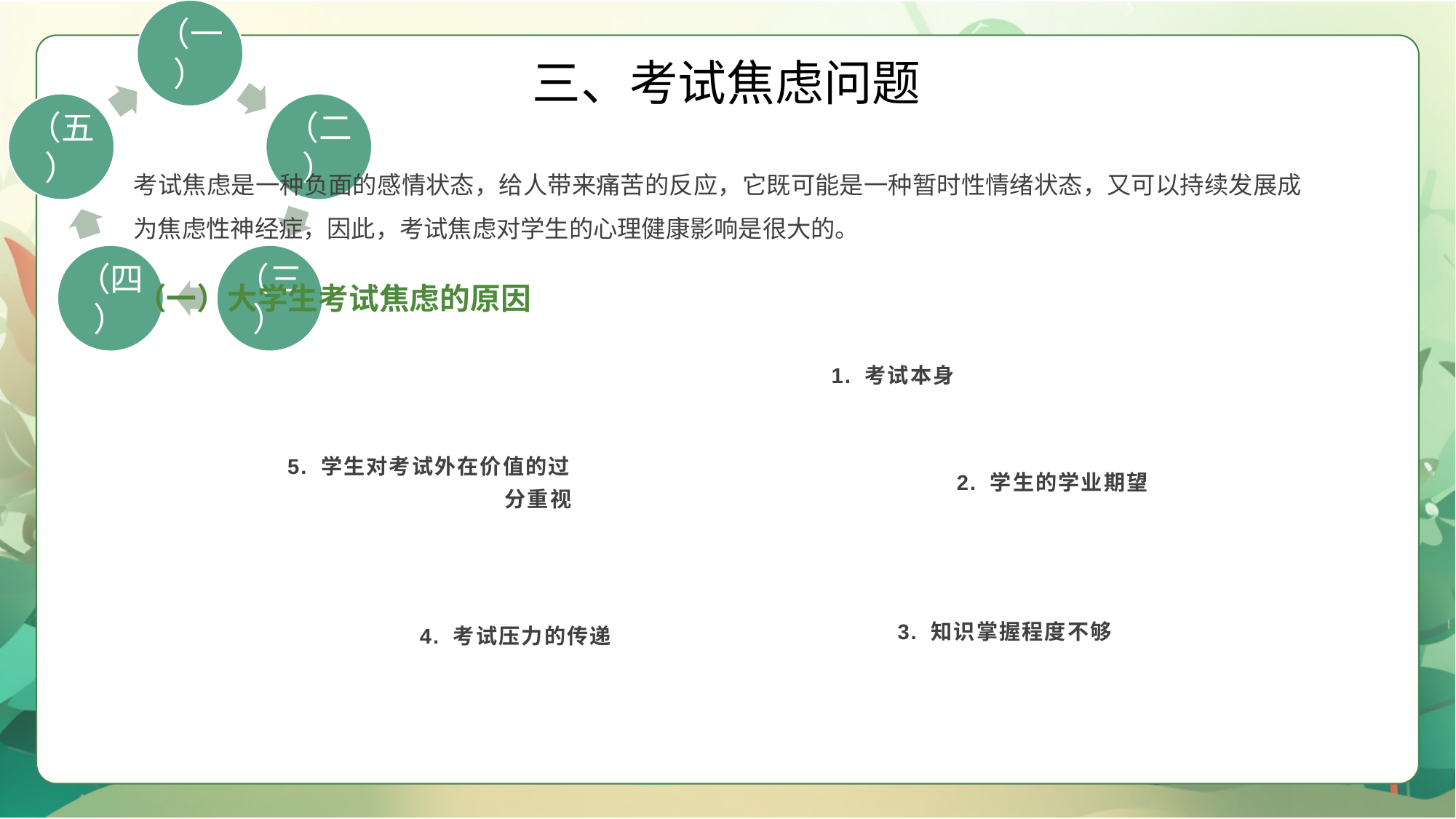

三、考试焦虑问题
考试焦虑是一种负面的感情状态，给人带来痛苦的反应，它既可能是一种暂时性情绪状态，又可以持续发展成为焦虑性神经症，因此，考试焦虑对学生的心理健康影响是很大的。
（一）大学生考试焦虑的原因

（一）

（二）

（三）

（四）

（五）

1. 考试本身
5. 学生对考试外在价值的过分重视
2. 学生的学业期望
3. 知识掌握程度不够
4. 考试压力的传递